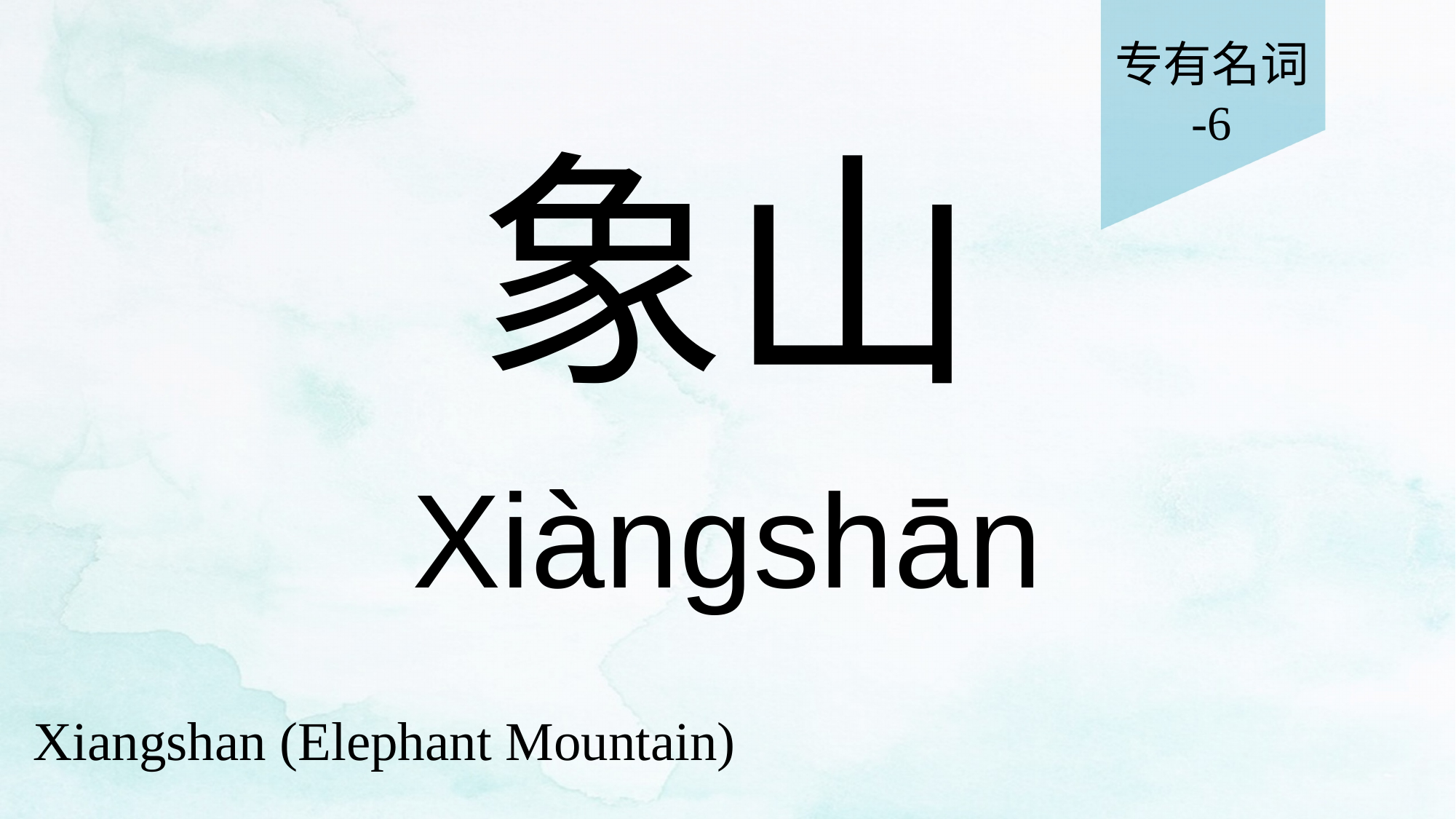

专有名词
-6
# 象山
Xiàngshān
Xiangshan (Elephant Mountain)